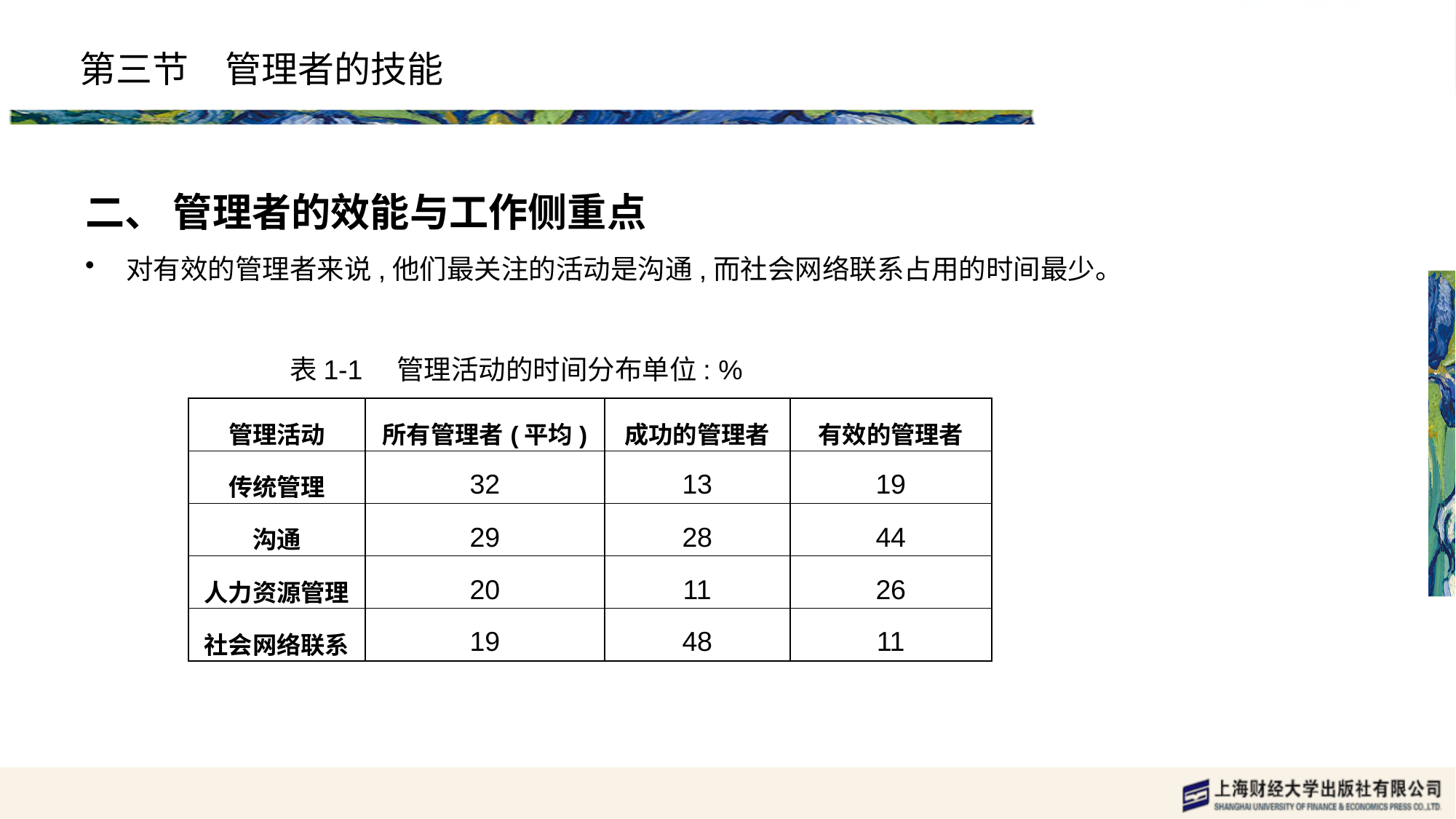

# 第三节　管理者的技能
二、 管理者的效能与工作侧重点
对有效的管理者来说,他们最关注的活动是沟通,而社会网络联系占用的时间最少。

                                表1-1　管理活动的时间分布单位: %
| 管理活动 | 所有管理者(平均) | 成功的管理者 | 有效的管理者 |
| --- | --- | --- | --- |
| 传统管理 | 32 | 13 | 19 |
| 沟通 | 29 | 28 | 44 |
| 人力资源管理 | 20 | 11 | 26 |
| 社会网络联系 | 19 | 48 | 11 |
|  |  |  |  |